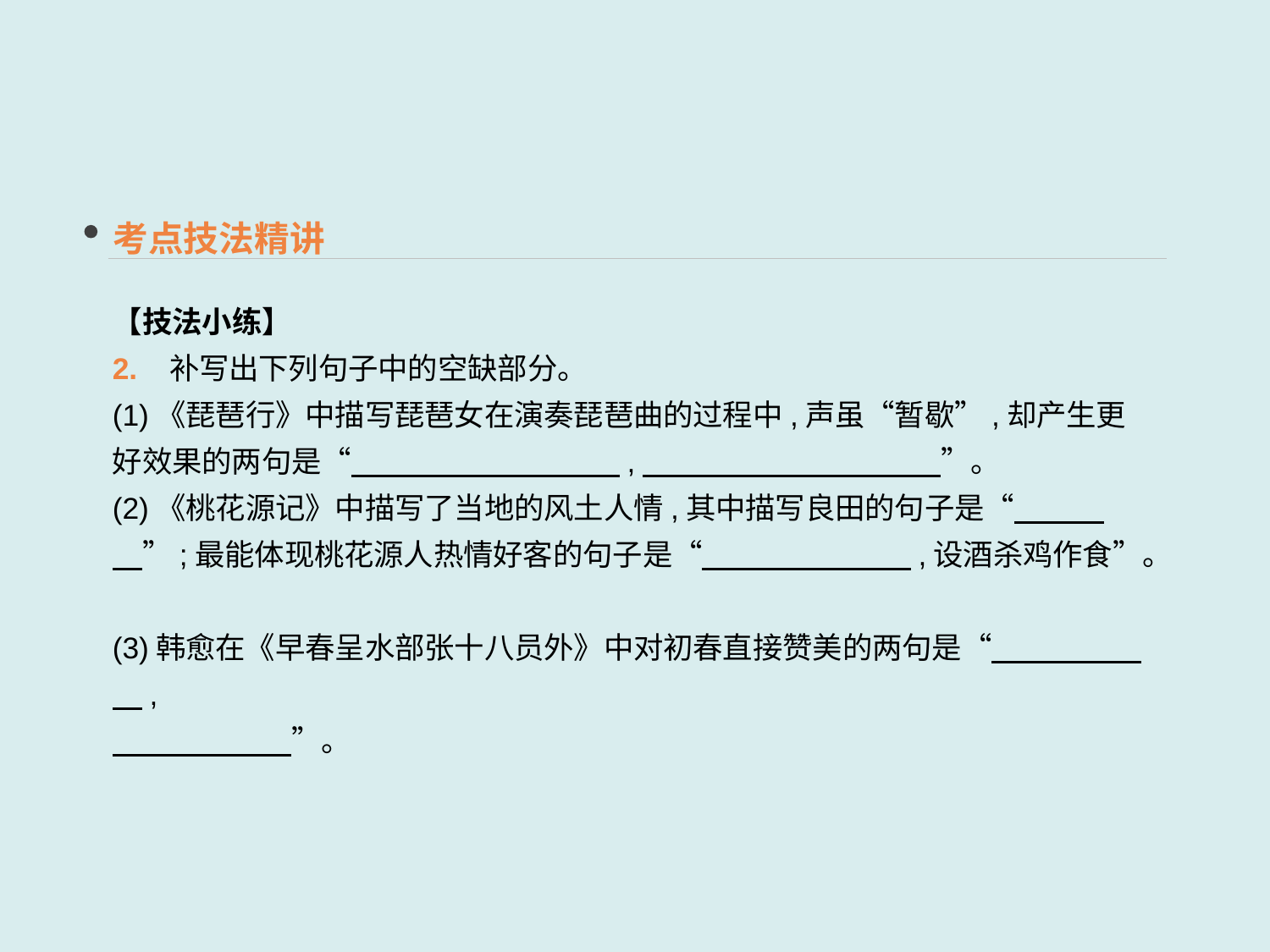

考点技法精讲

【技法小练】
2.   补写出下列句子中的空缺部分。
(1)《琵琶行》中描写琵琶女在演奏琵琶曲的过程中,声虽“暂歇”,却产生更好效果的两句是“　　　　　　　　　,　　　　　　　　　　”。
(2)《桃花源记》中描写了当地的风土人情,其中描写良田的句子是“　　　　”;最能体现桃花源人热情好客的句子是“　　　　　　　,设酒杀鸡作食”。
(3)韩愈在《早春呈水部张十八员外》中对初春直接赞美的两句是“　　　　　　,
　　　　　　”。